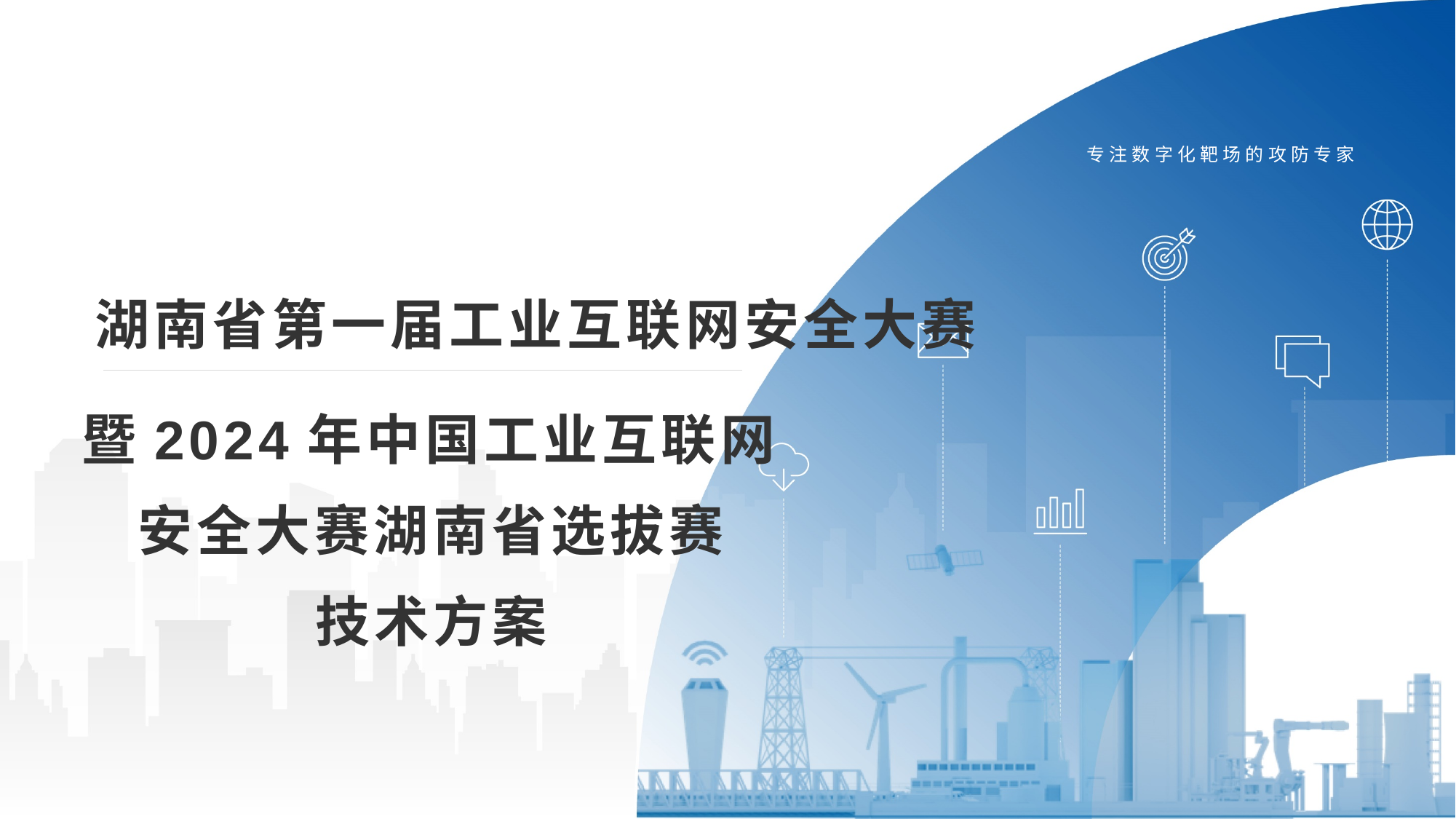

专注数字化靶场的攻防专家
# 湖南省第一届工业互联网安全大赛
暨2024年中国工业互联网安全大赛湖南省选拔赛
技术方案